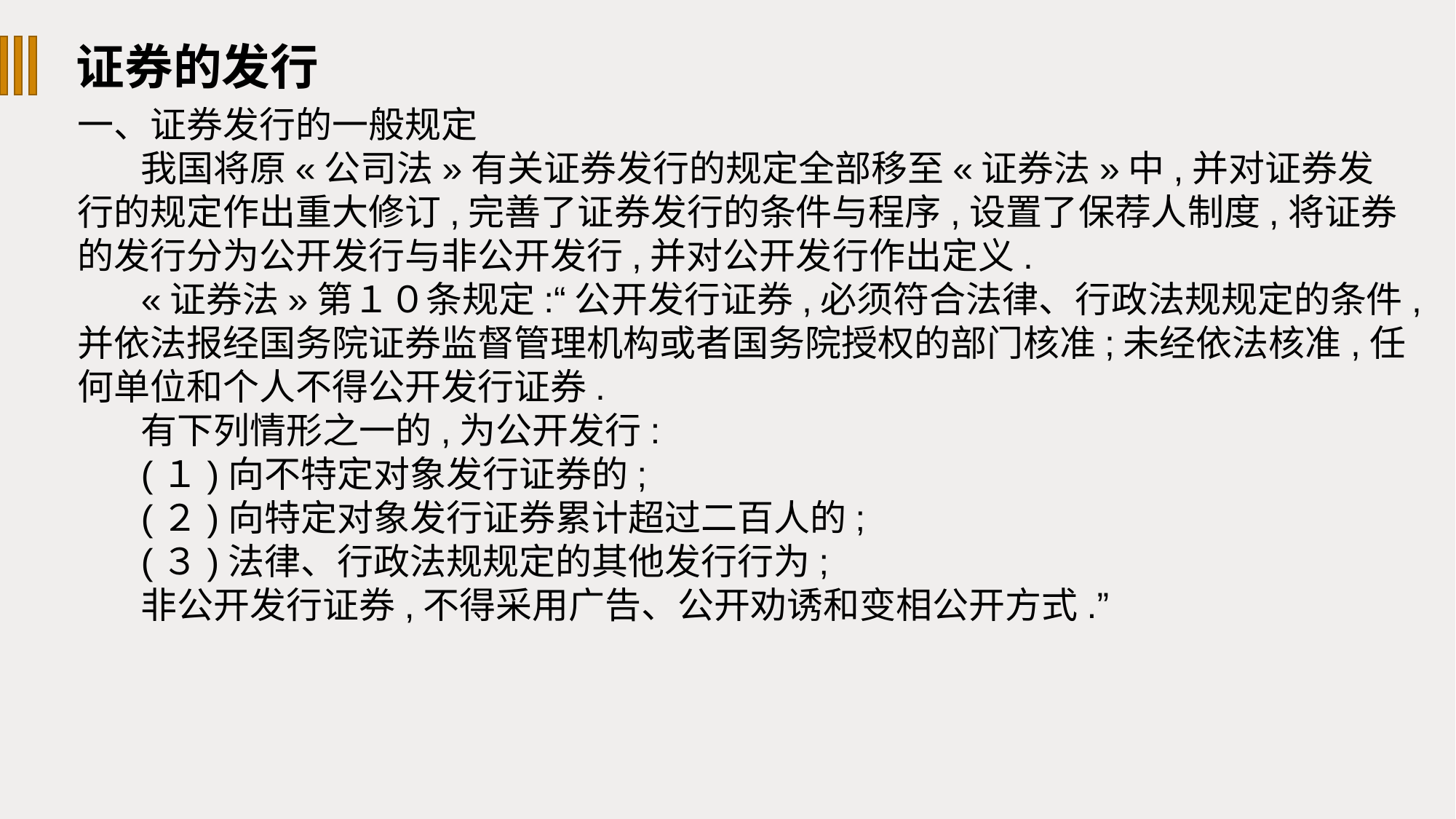

证券的发行

一、证券发行的一般规定
我国将原«公司法»有关证券发行的规定全部移至«证券法»中,并对证券发行的规定作出重大修订,完善了证券发行的条件与程序,设置了保荐人制度,将证券的发行分为公开发行与非公开发行,并对公开发行作出定义.
«证券法»第１０条规定:“公开发行证券,必须符合法律、行政法规规定的条件,并依法报经国务院证券监督管理机构或者国务院授权的部门核准;未经依法核准,任何单位和个人不得公开发行证券.
有下列情形之一的,为公开发行:
(１)向不特定对象发行证券的;
(２)向特定对象发行证券累计超过二百人的;
(３)法律、行政法规规定的其他发行行为;
非公开发行证券,不得采用广告、公开劝诱和变相公开方式.”